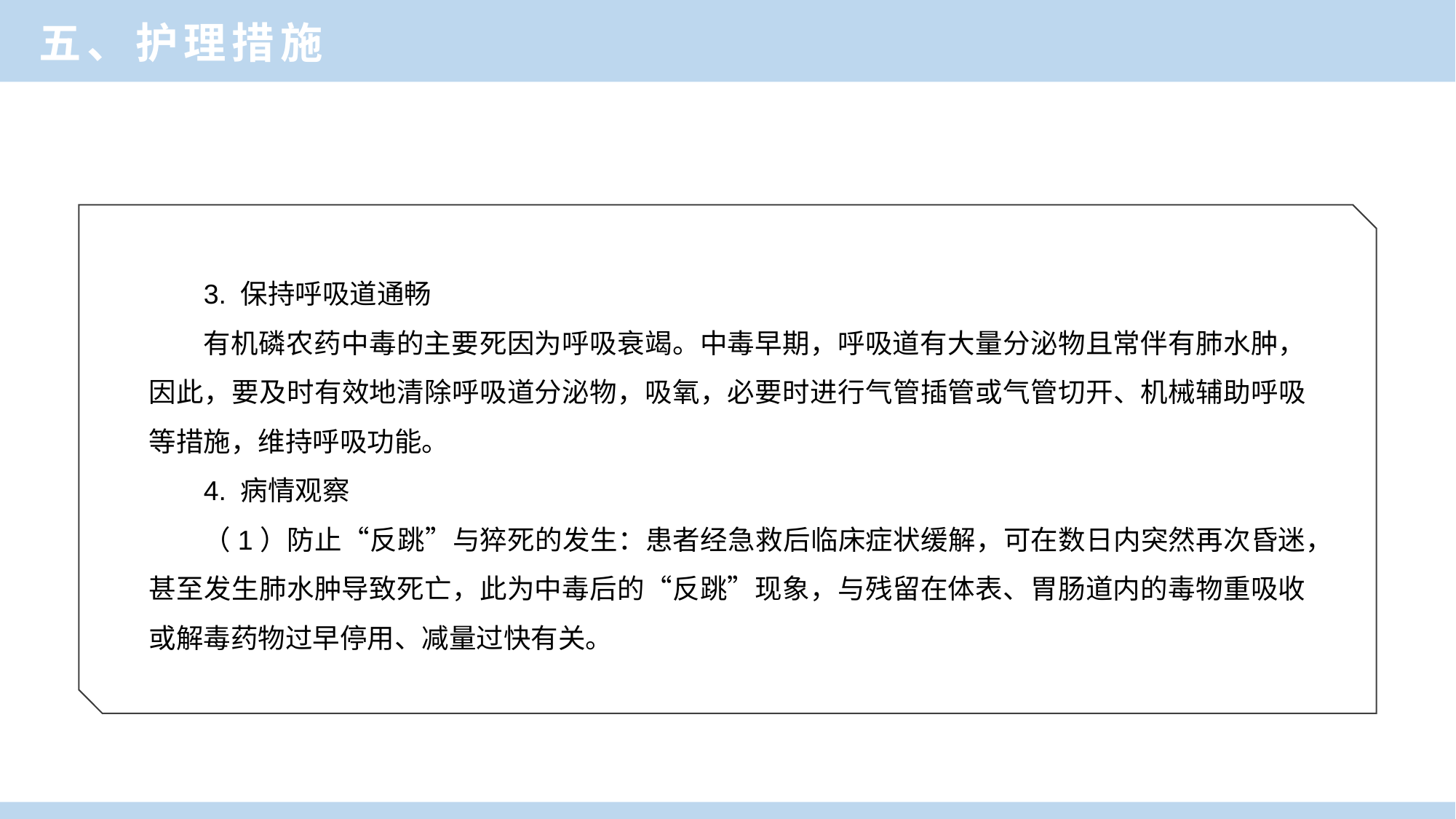

五、护理措施

3. 保持呼吸道通畅
有机磷农药中毒的主要死因为呼吸衰竭。中毒早期，呼吸道有大量分泌物且常伴有肺水肿，因此，要及时有效地清除呼吸道分泌物，吸氧，必要时进行气管插管或气管切开、机械辅助呼吸等措施，维持呼吸功能。
4. 病情观察
（1）防止“反跳”与猝死的发生：患者经急救后临床症状缓解，可在数日内突然再次昏迷，甚至发生肺水肿导致死亡，此为中毒后的“反跳”现象，与残留在体表、胃肠道内的毒物重吸收或解毒药物过早停用、减量过快有关。